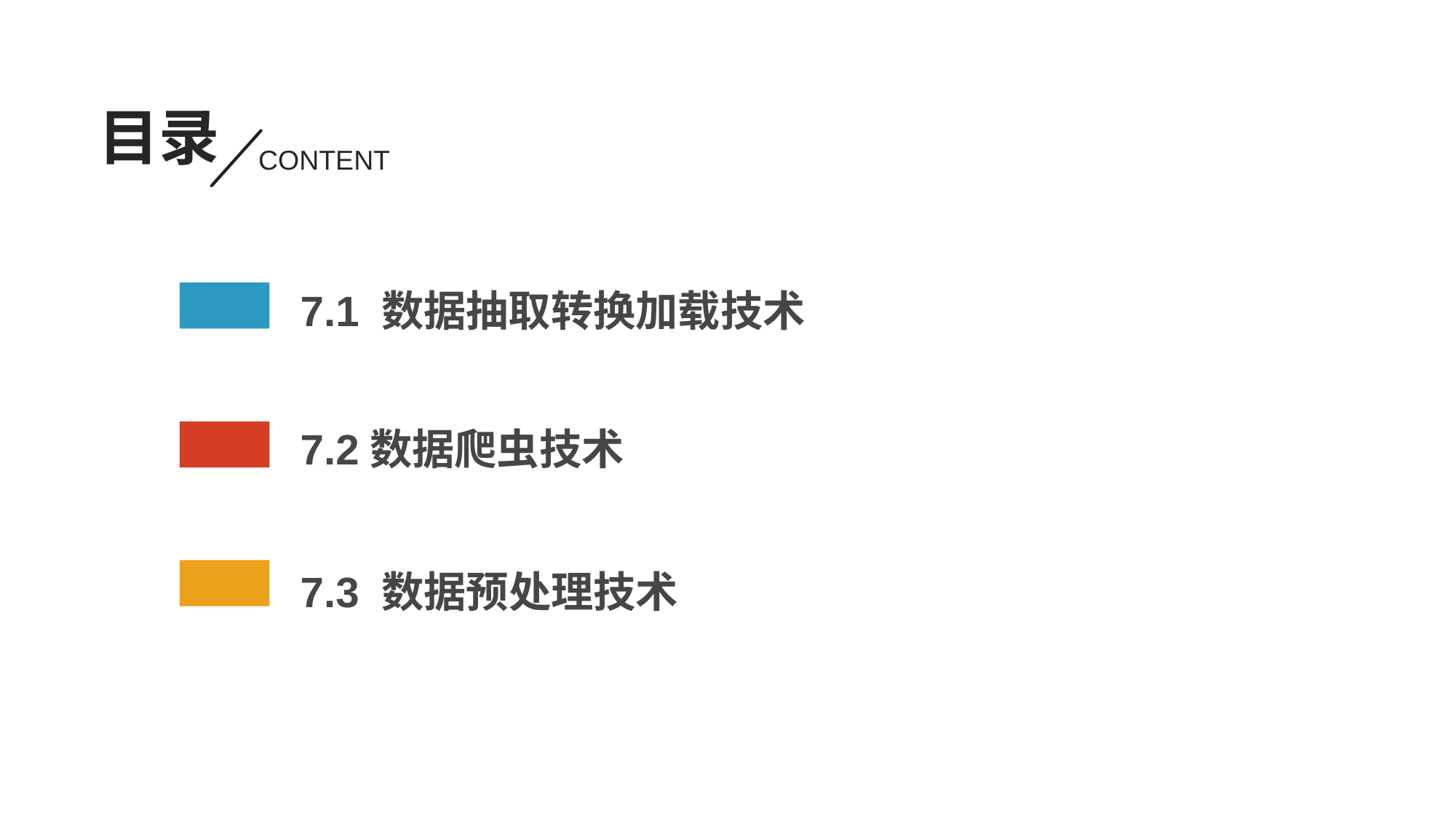

目录
CONTENT
7.1 数据抽取转换加载技术

7.2数据爬虫技术

7.3 数据预处理技术